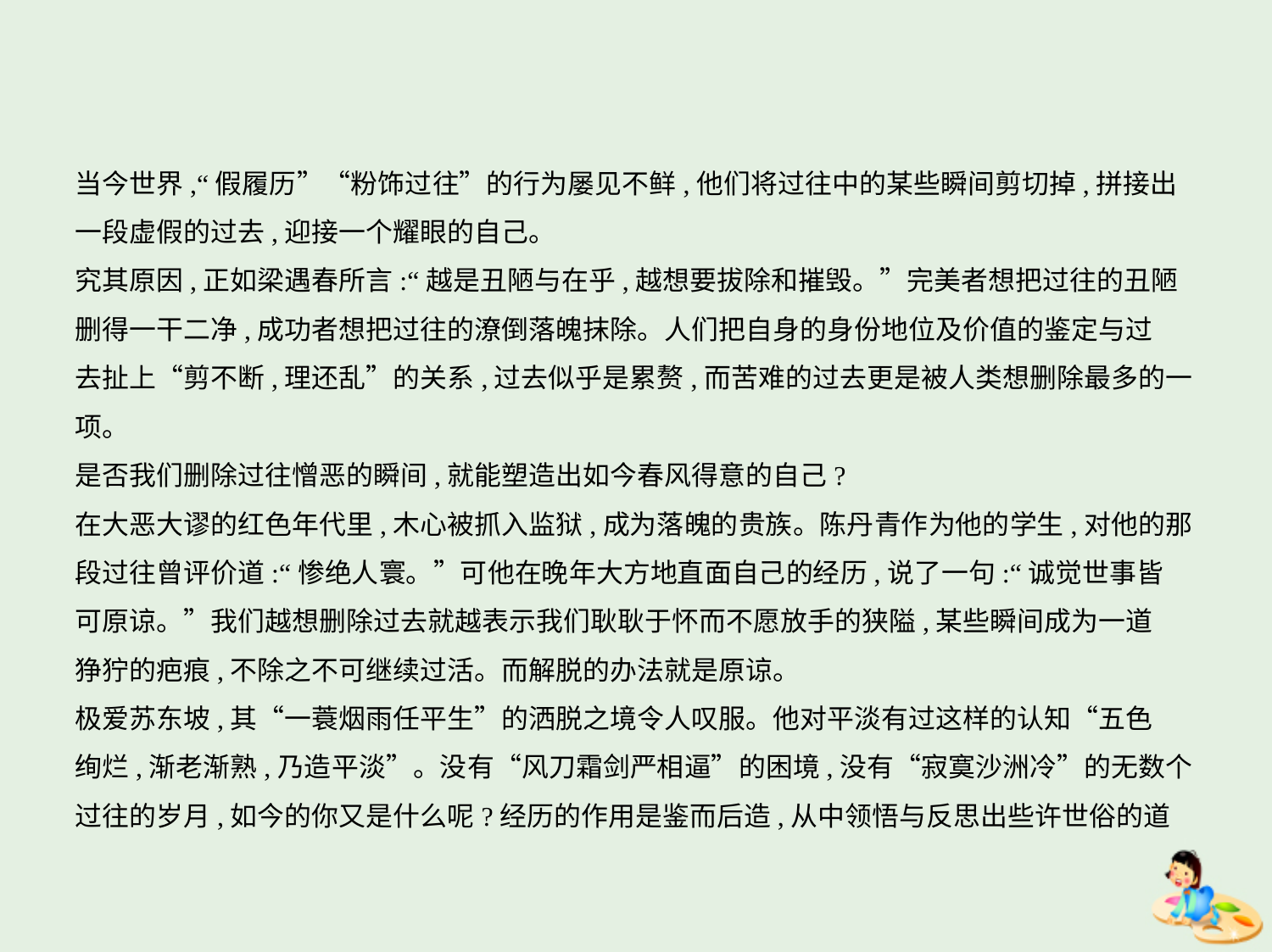

当今世界,“假履历”“粉饰过往”的行为屡见不鲜,他们将过往中的某些瞬间剪切掉,拼接出
一段虚假的过去,迎接一个耀眼的自己。
究其原因,正如梁遇春所言:“越是丑陋与在乎,越想要拔除和摧毁。”完美者想把过往的丑陋
删得一干二净,成功者想把过往的潦倒落魄抹除。人们把自身的身份地位及价值的鉴定与过
去扯上“剪不断,理还乱”的关系,过去似乎是累赘,而苦难的过去更是被人类想删除最多的一项。
是否我们删除过往憎恶的瞬间,就能塑造出如今春风得意的自己?
在大恶大谬的红色年代里,木心被抓入监狱,成为落魄的贵族。陈丹青作为他的学生,对他的那
段过往曾评价道:“惨绝人寰。”可他在晚年大方地直面自己的经历,说了一句:“诚觉世事皆
可原谅。”我们越想删除过去就越表示我们耿耿于怀而不愿放手的狭隘,某些瞬间成为一道
狰狞的疤痕,不除之不可继续过活。而解脱的办法就是原谅。
极爱苏东坡,其“一蓑烟雨任平生”的洒脱之境令人叹服。他对平淡有过这样的认知“五色
绚烂,渐老渐熟,乃造平淡”。没有“风刀霜剑严相逼”的困境,没有“寂寞沙洲冷”的无数个
过往的岁月,如今的你又是什么呢?经历的作用是鉴而后造,从中领悟与反思出些许世俗的道